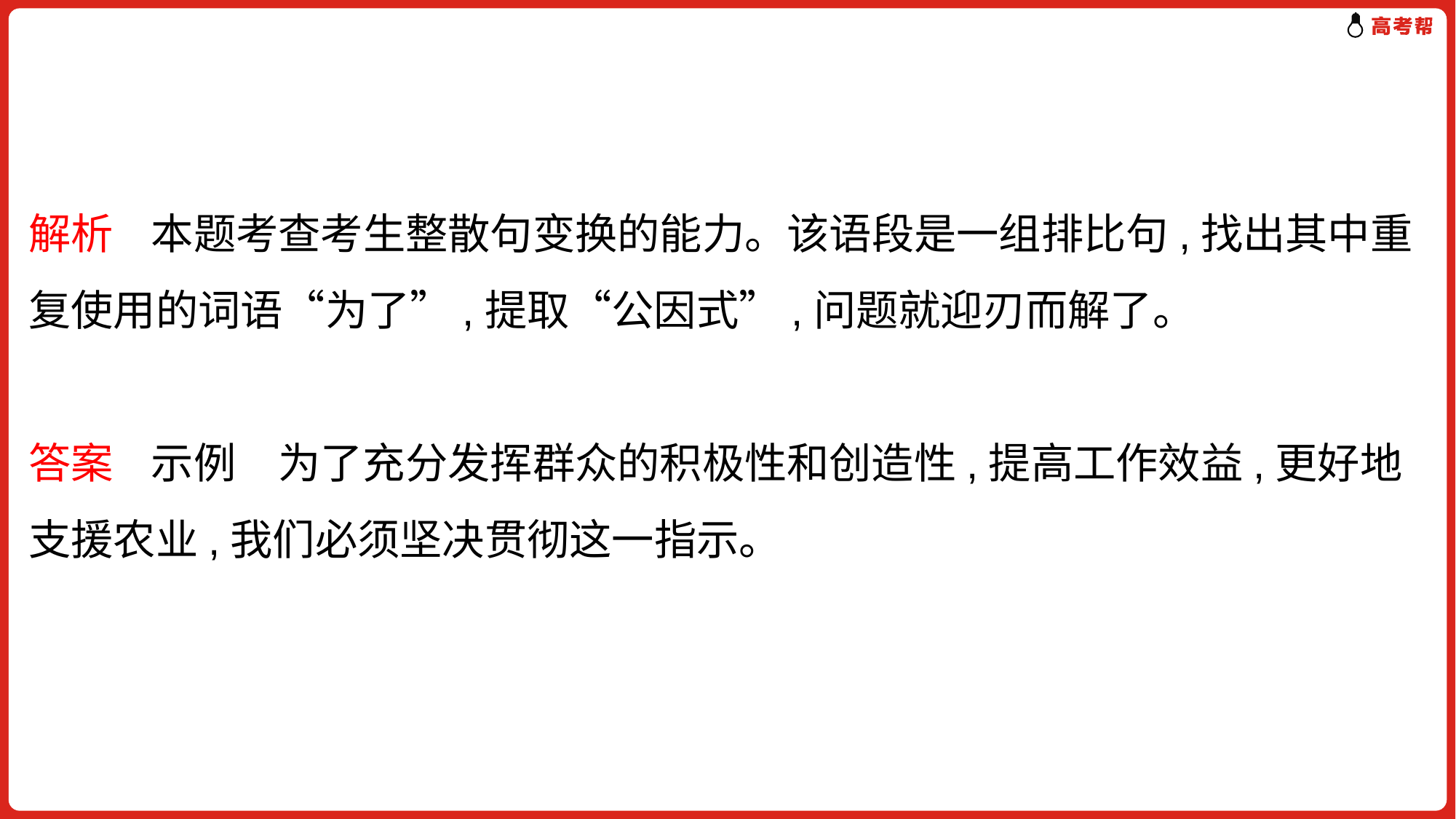

解析    本题考查考生整散句变换的能力。该语段是一组排比句,找出其中重复使用的词语“为了”,提取“公因式”,问题就迎刃而解了。

答案    示例　为了充分发挥群众的积极性和创造性,提高工作效益,更好地支援农业,我们必须坚决贯彻这一指示。